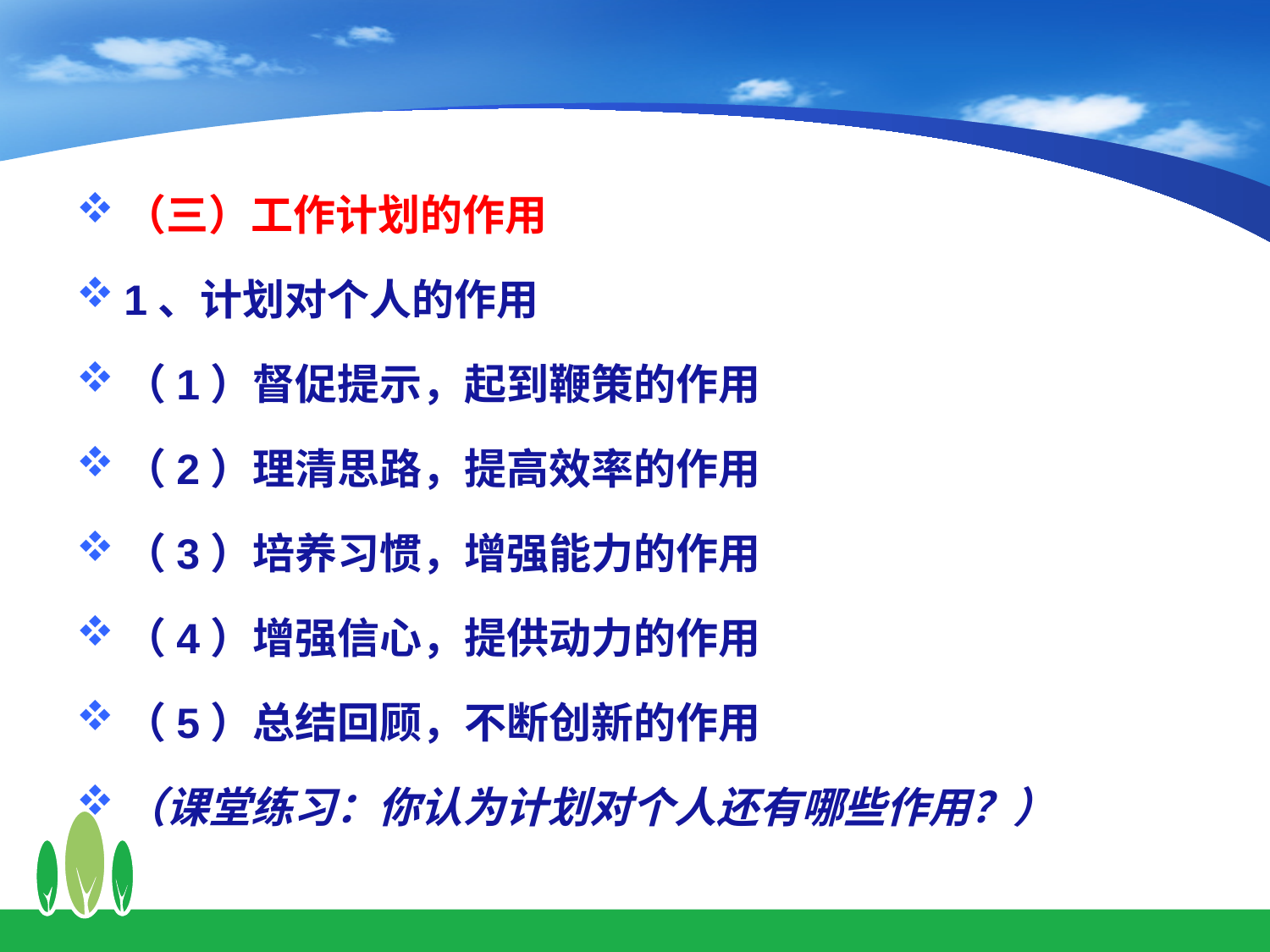

（三）工作计划的作用
1、计划对个人的作用
（1）督促提示，起到鞭策的作用
（2）理清思路，提高效率的作用
（3）培养习惯，增强能力的作用
（4）增强信心，提供动力的作用
（5）总结回顾，不断创新的作用
（课堂练习：你认为计划对个人还有哪些作用？）

4